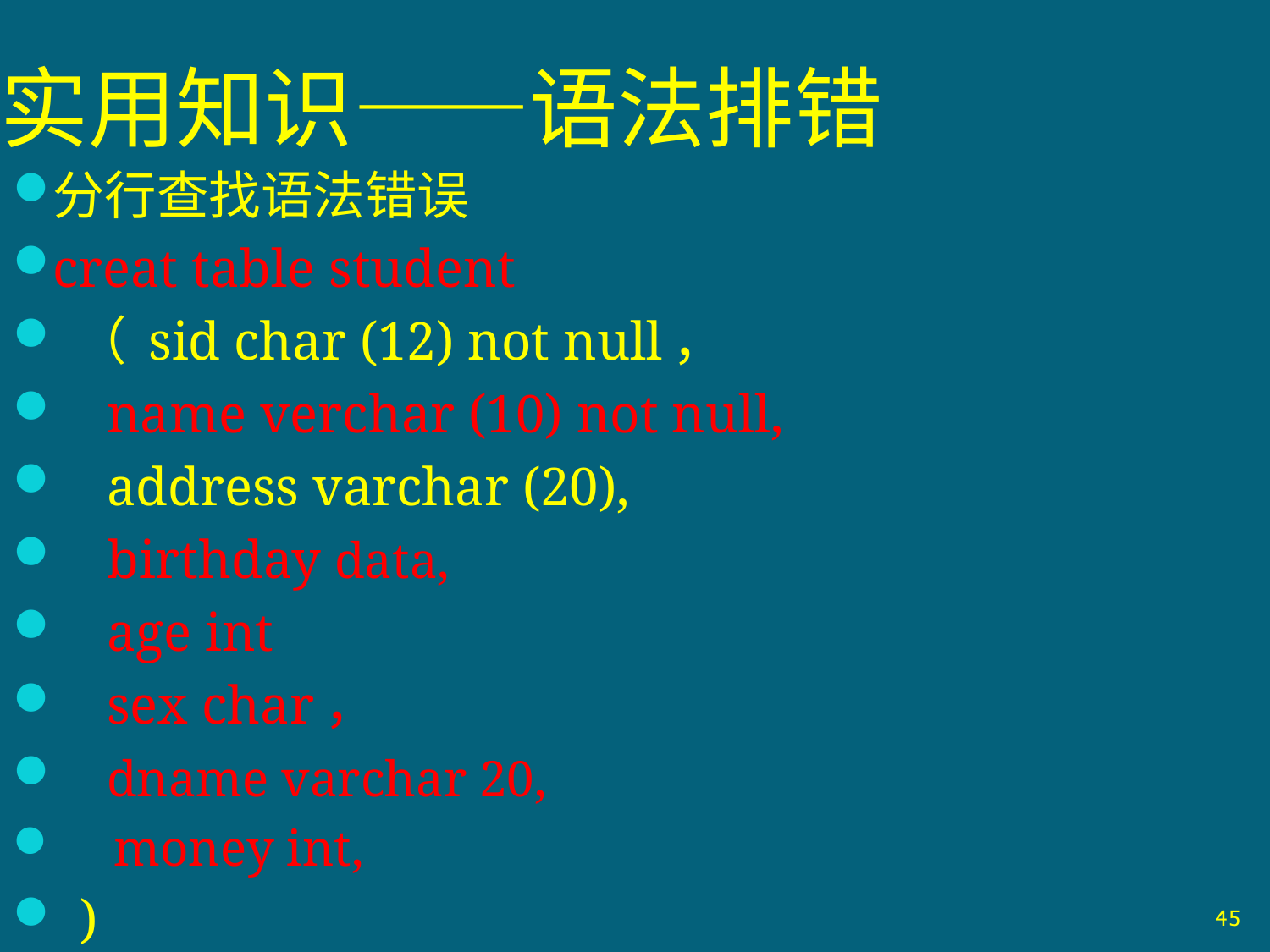

# 实用知识——语法排错
分行查找语法错误
creat table student
 （ sid char (12) not null，
    name verchar (10) not null,
    address varchar (20),
    birthday data,
    age int
    sex char，
    dname varchar 20,
     money int,
  )
45